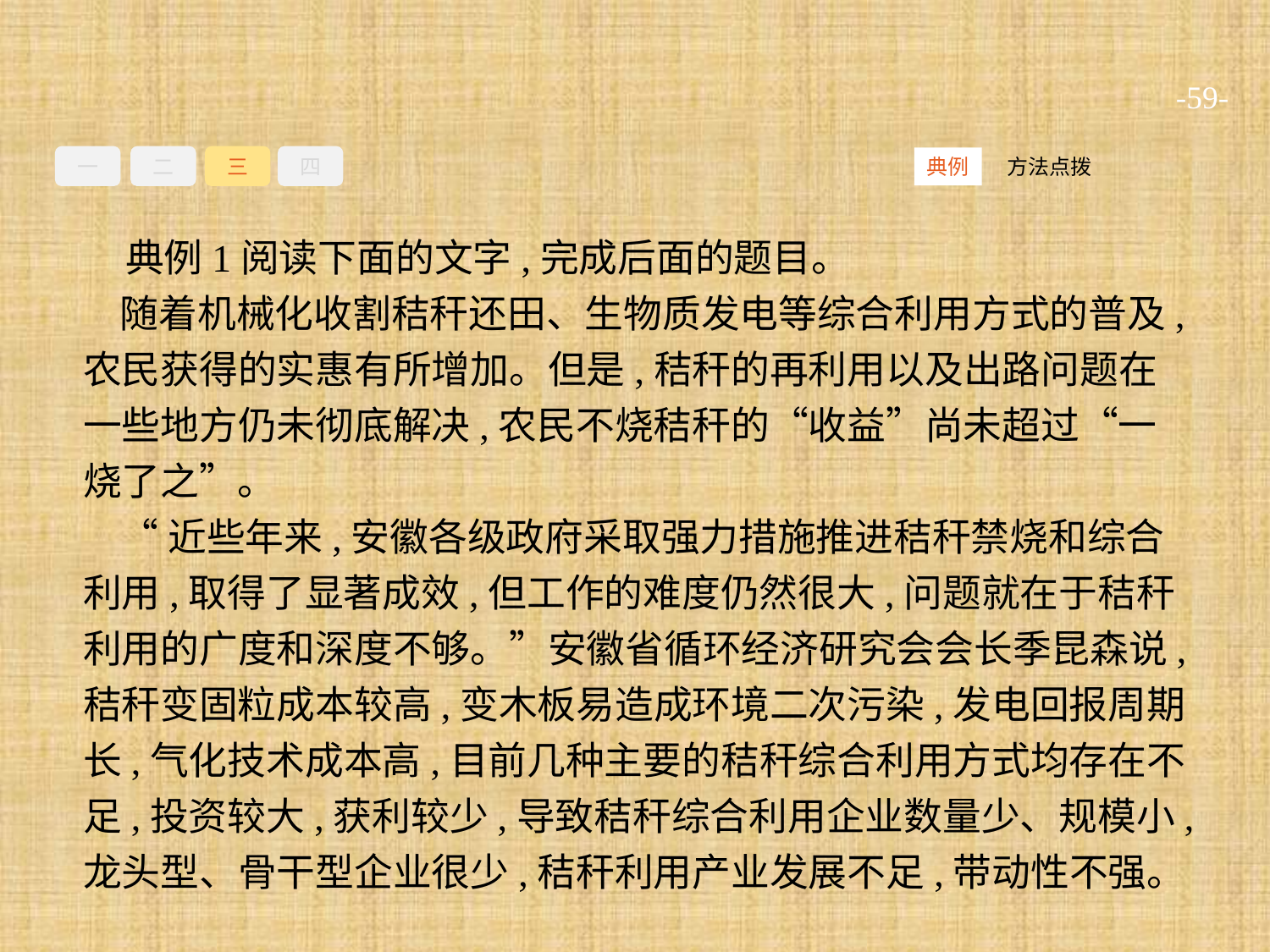

-59-
一
二
三
四
方法点拨
典例
典例1阅读下面的文字,完成后面的题目。
随着机械化收割秸秆还田、生物质发电等综合利用方式的普及,农民获得的实惠有所增加。但是,秸秆的再利用以及出路问题在一些地方仍未彻底解决,农民不烧秸秆的“收益”尚未超过“一烧了之”。
“近些年来,安徽各级政府采取强力措施推进秸秆禁烧和综合利用,取得了显著成效,但工作的难度仍然很大,问题就在于秸秆利用的广度和深度不够。”安徽省循环经济研究会会长季昆森说,秸秆变固粒成本较高,变木板易造成环境二次污染,发电回报周期长,气化技术成本高,目前几种主要的秸秆综合利用方式均存在不足,投资较大,获利较少,导致秸秆综合利用企业数量少、规模小,龙头型、骨干型企业很少,秸秆利用产业发展不足,带动性不强。